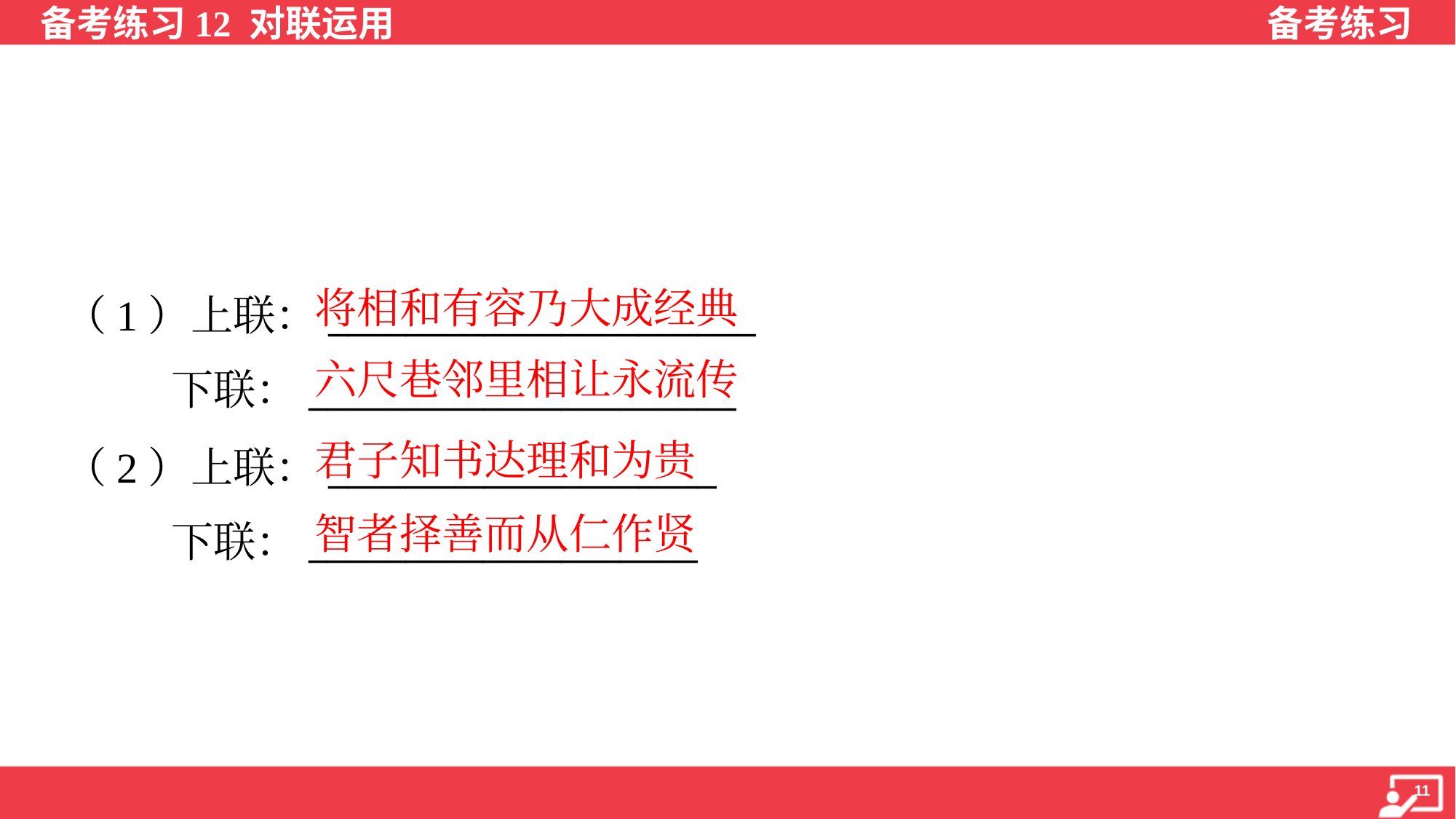

将相和有容乃大成经典
（1）上联：______________________
下联：______________________
六尺巷邻里相让永流传
君子知书达理和为贵
（2）上联：____________________
下联：____________________
智者择善而从仁作贤